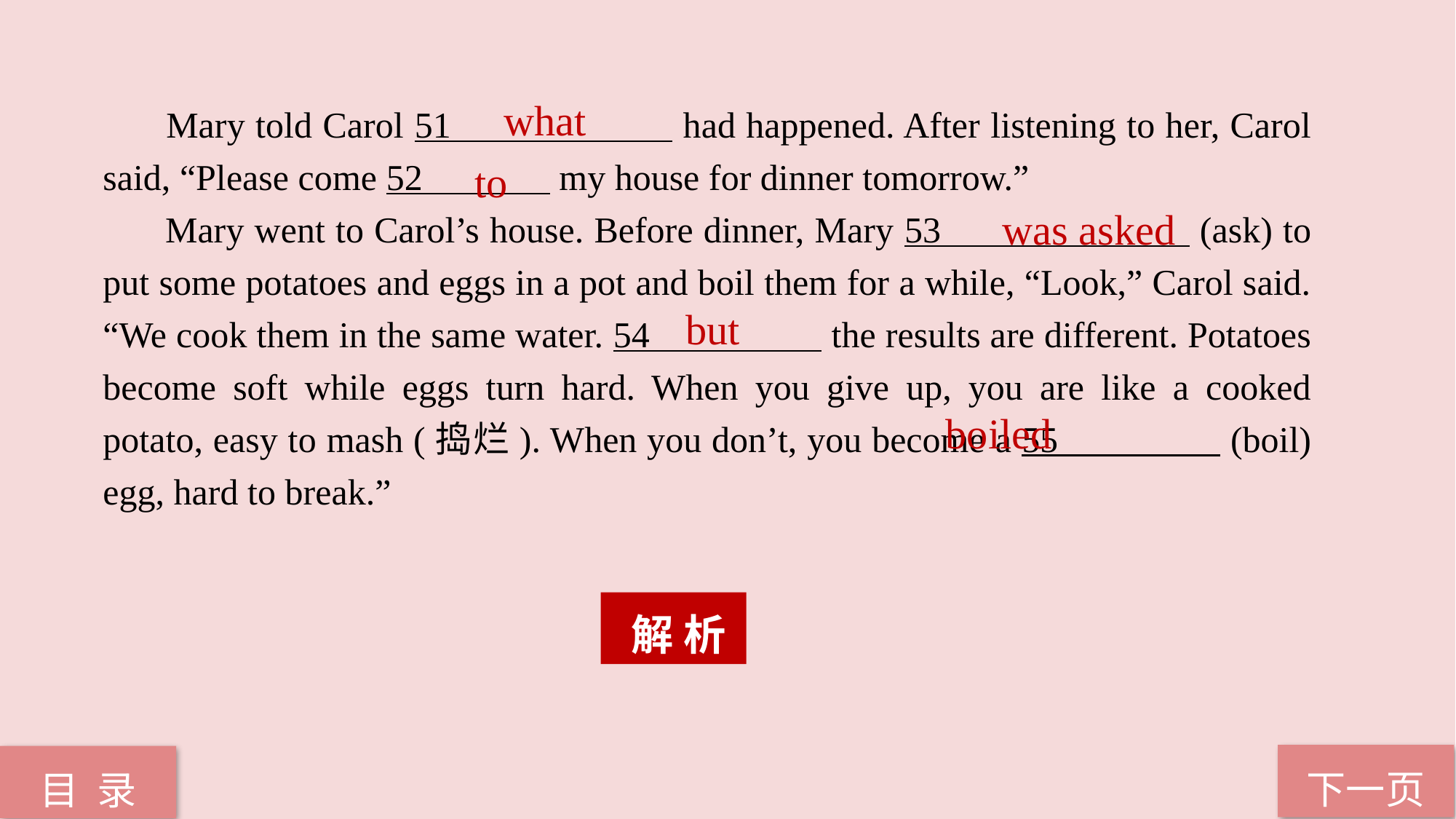

Mary told Carol 51                      had happened. After listening to her, Carol said, “Please come 52               my house for dinner tomorrow.”
      Mary went to Carol’s house. Before dinner, Mary 53                         (ask) to put some potatoes and eggs in a pot and boil them for a while, “Look,” Carol said. “We cook them in the same water. 54                   the results are different. Potatoes become soft while eggs turn hard. When you give up, you are like a cooked potato, easy to mash (捣烂). When you don’t, you become a 55                 (boil) egg, hard to break.”
what
  to
 was asked
but
boiled
 解 析